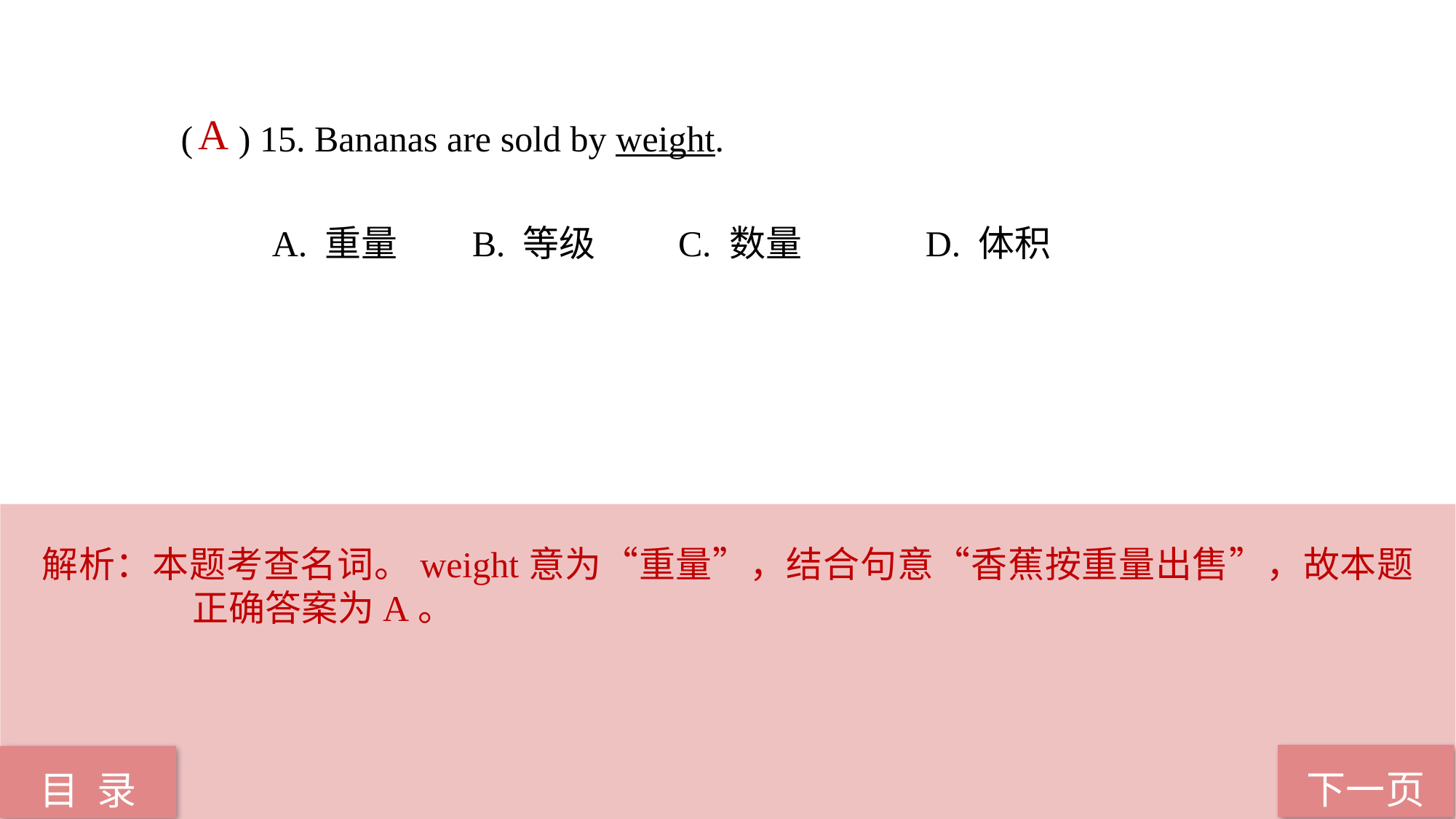

A
(     ) 15. Bananas are sold by weight.

          A. 重量        B. 等级         C. 数量              D. 体积
解析：本题考查名词。weight意为“重量”，结合句意“香蕉按重量出售”，故本题正确答案为A。